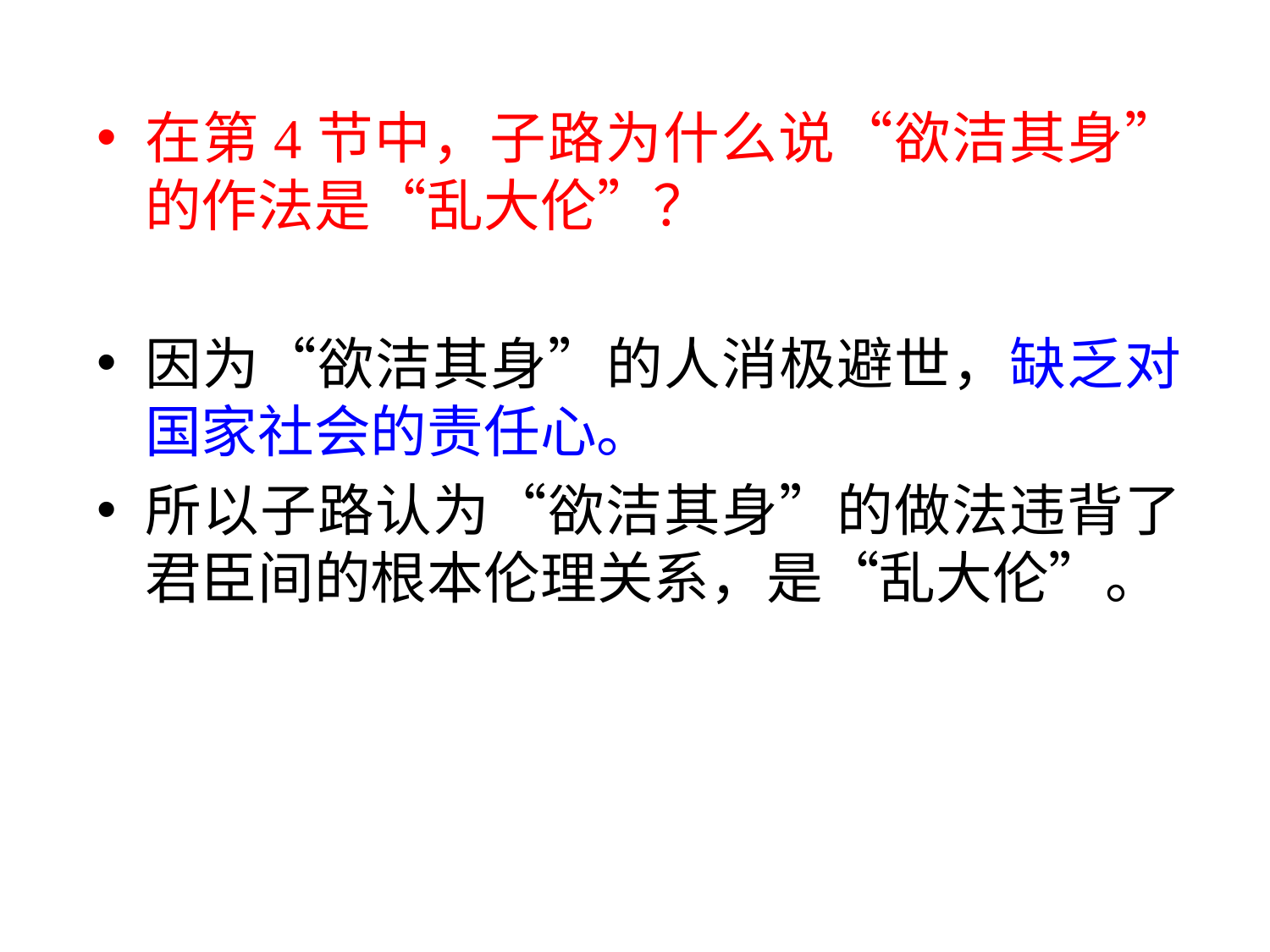

在第4节中，子路为什么说“欲洁其身”的作法是“乱大伦”？

因为“欲洁其身”的人消极避世，缺乏对国家社会的责任心。
所以子路认为“欲洁其身”的做法违背了君臣间的根本伦理关系，是“乱大伦”。